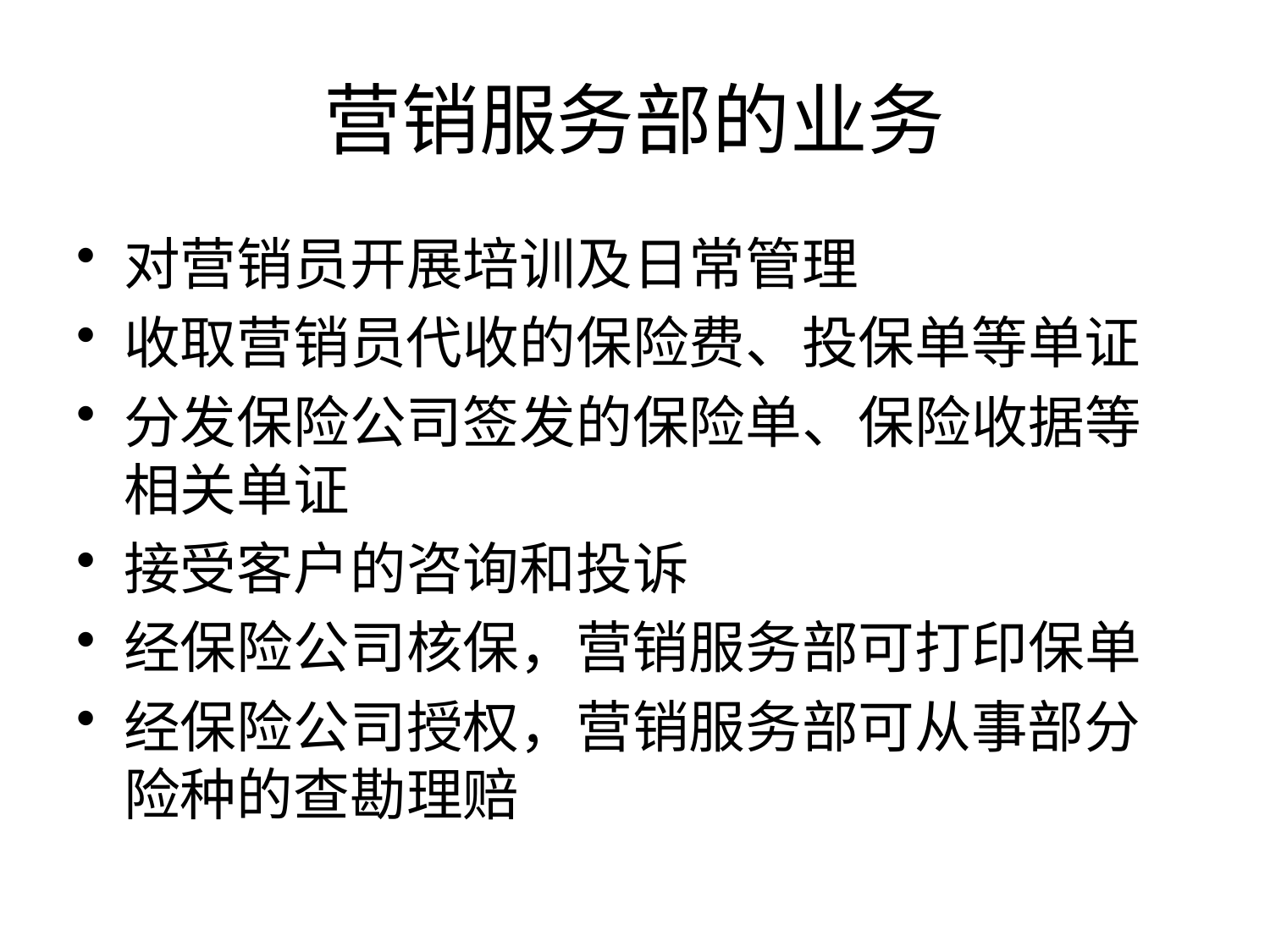

# 营销服务部的业务
对营销员开展培训及日常管理
收取营销员代收的保险费、投保单等单证
分发保险公司签发的保险单、保险收据等相关单证
接受客户的咨询和投诉
经保险公司核保，营销服务部可打印保单
经保险公司授权，营销服务部可从事部分险种的查勘理赔